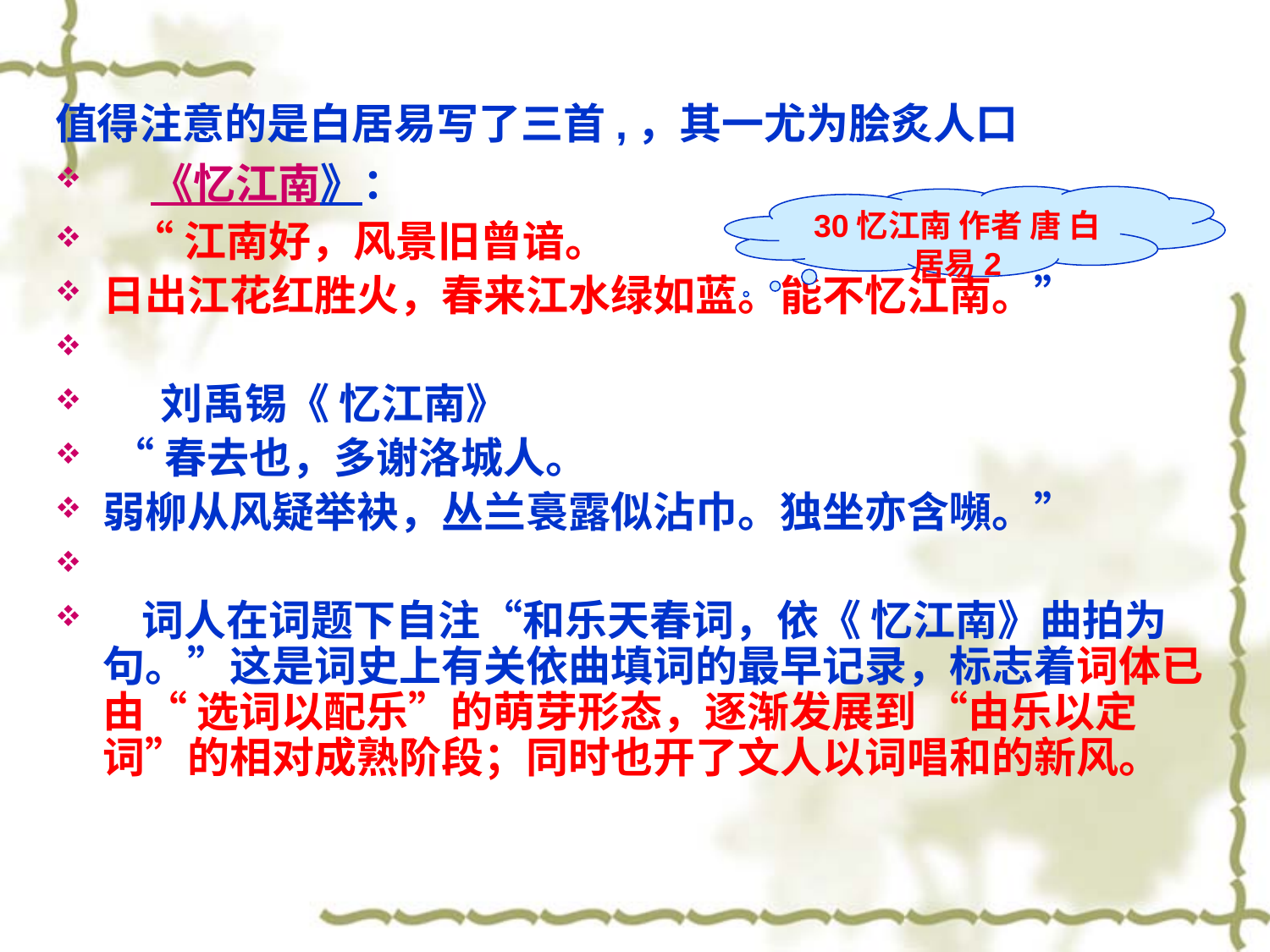

#
值得注意的是白居易写了三首,，其一尤为脍炙人口
    《忆江南》：
   “江南好，风景旧曾谙。
日出江花红胜火，春来江水绿如蓝。能不忆江南。”

     刘禹锡《 忆江南》
 “春去也，多谢洛城人。
弱柳从风疑举袂，丛兰裛露似沾巾。独坐亦含嚬。”

   词人在词题下自注“和乐天春词，依《 忆江南》曲拍为句。”这是词史上有关依曲填词的最早记录，标志着词体已由“ 选词以配乐”的萌芽形态，逐渐发展到 “由乐以定词”的相对成熟阶段；同时也开了文人以词唱和的新风。

30忆江南 作者 唐 白居易2